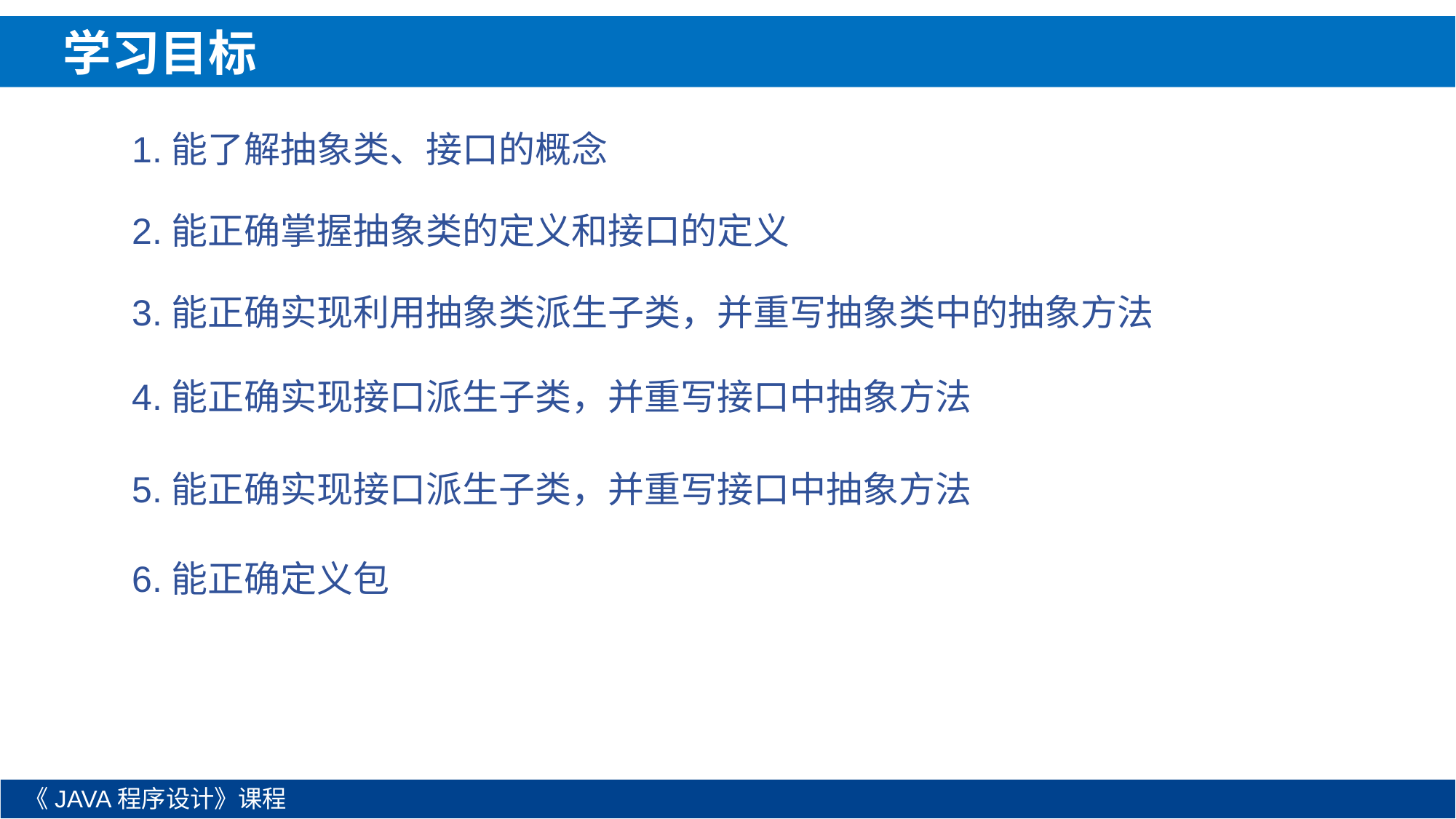

学习目标
1.能了解抽象类、接口的概念
2.能正确掌握抽象类的定义和接口的定义
3.能正确实现利用抽象类派生子类，并重写抽象类中的抽象方法
4.能正确实现接口派生子类，并重写接口中抽象方法
5.能正确实现接口派生子类，并重写接口中抽象方法
6.能正确定义包
《JAVA程序设计》课程